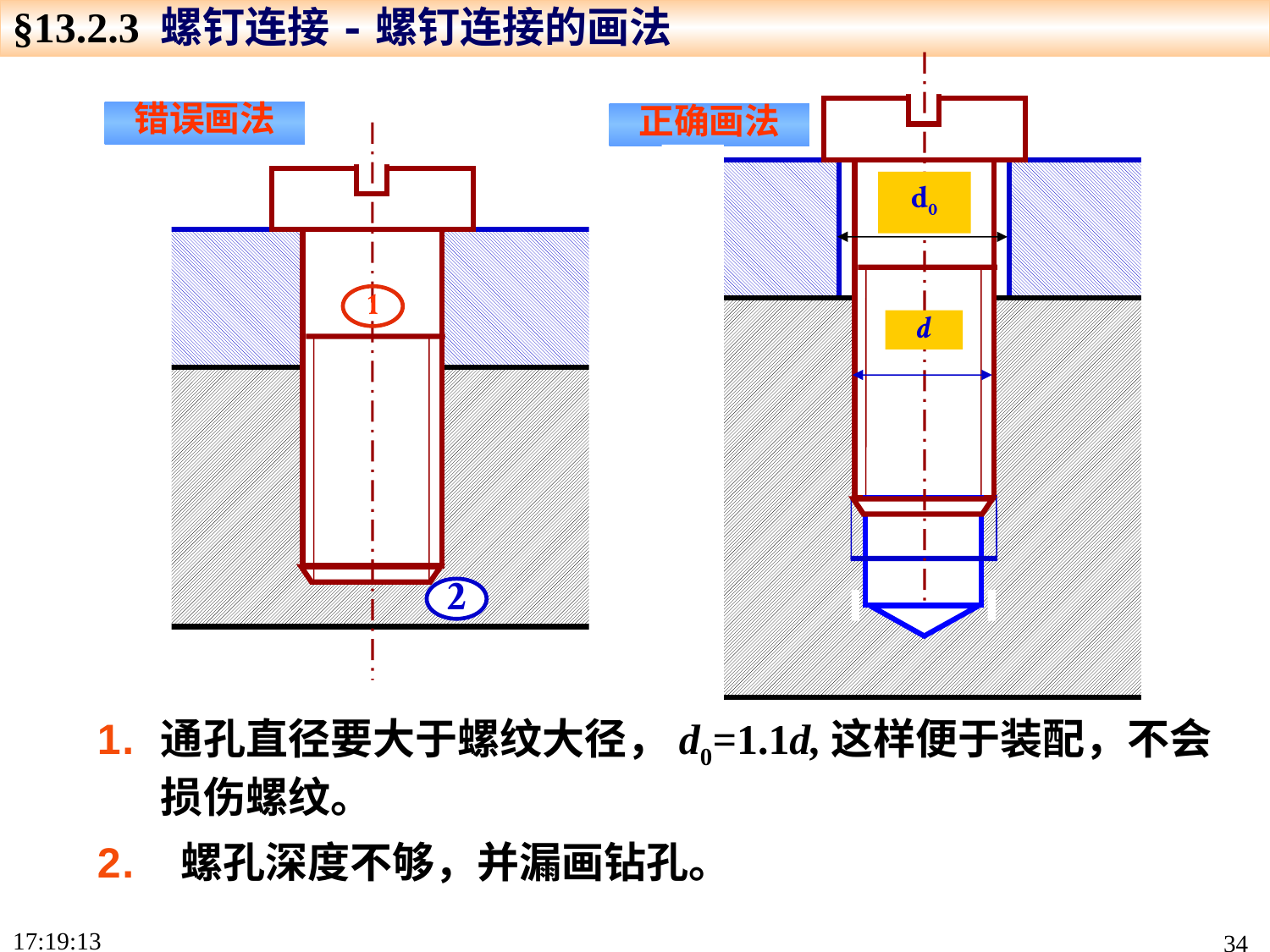

§13.2.3 螺钉连接-螺钉连接的画法

d0

d

错误画法
正确画法

1

2

通孔直径要大于螺纹大径，d0=1.1d,这样便于装配，不会损伤螺纹。
 螺孔深度不够，并漏画钻孔。
17:19:13
34